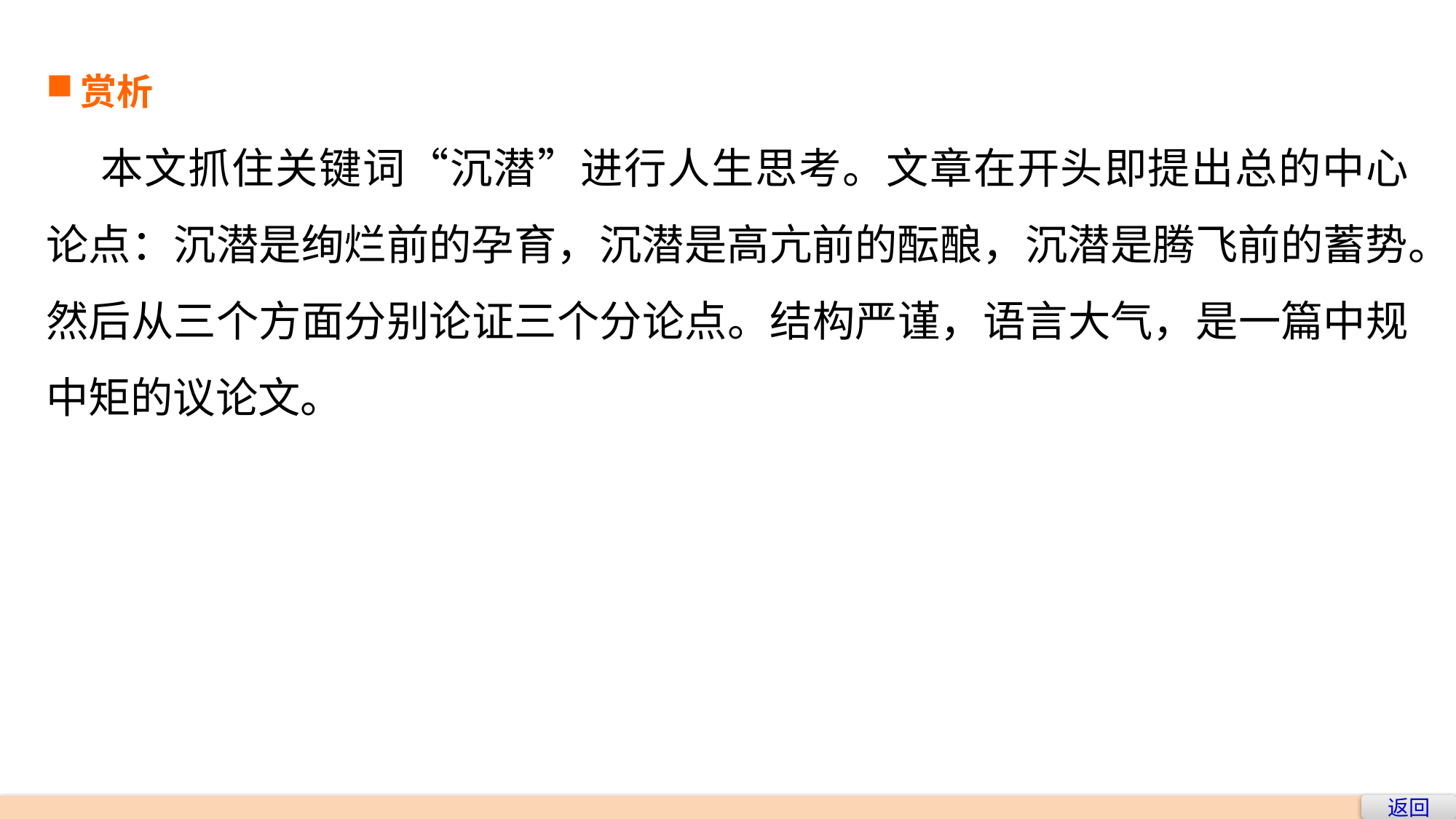

赏析
本文抓住关键词“沉潜”进行人生思考。文章在开头即提出总的中心论点：沉潜是绚烂前的孕育，沉潜是高亢前的酝酿，沉潜是腾飞前的蓄势。然后从三个方面分别论证三个分论点。结构严谨，语言大气，是一篇中规中矩的议论文。
返回